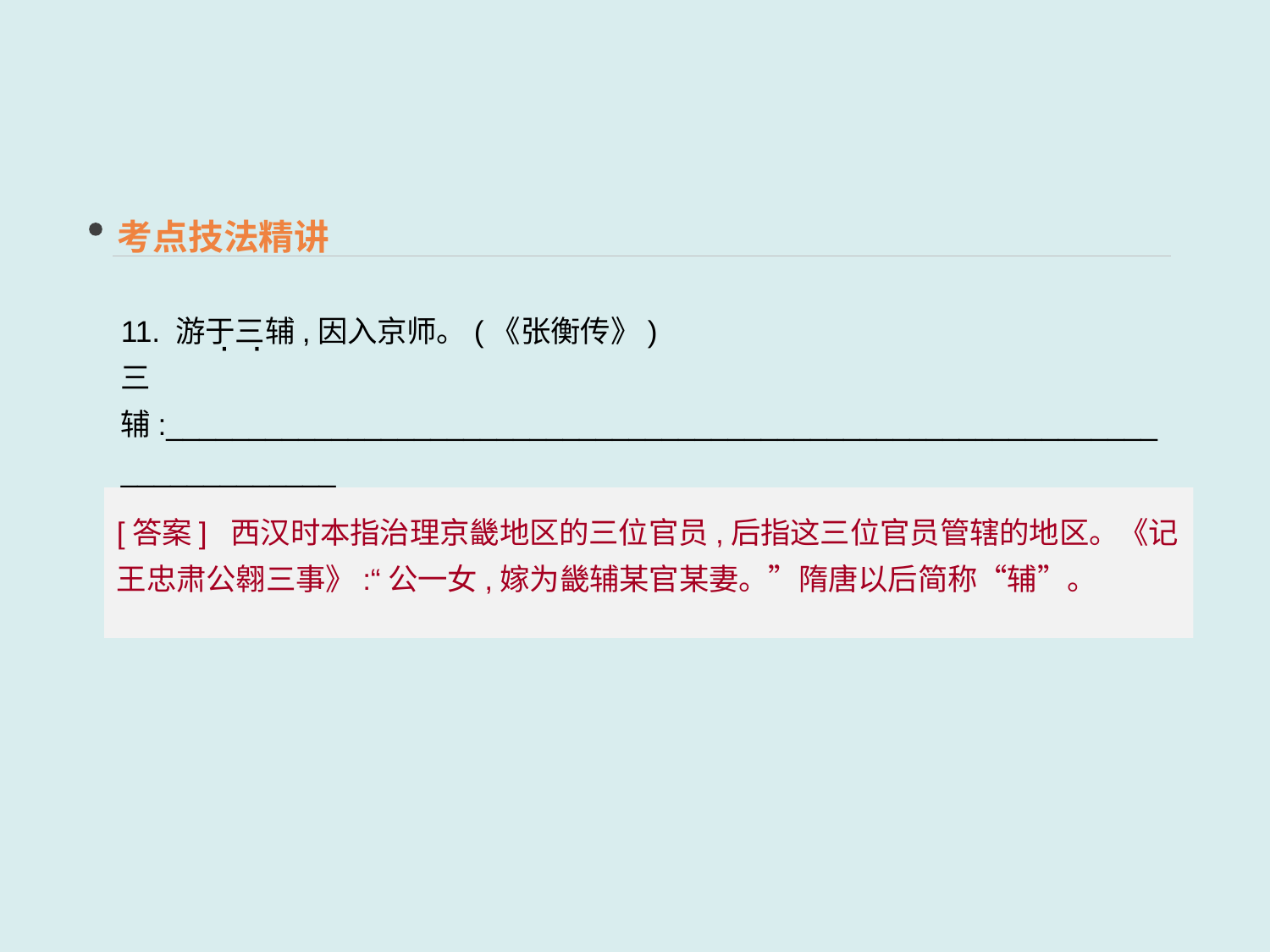

考点技法精讲

11. 游于三辅,因入京师。(《张衡传》)
三辅:_________________________________________________________________________

 ·  ·

[答案]  西汉时本指治理京畿地区的三位官员,后指这三位官员管辖的地区。《记王忠肃公翱三事》:“公一女,嫁为畿辅某官某妻。”隋唐以后简称“辅”。